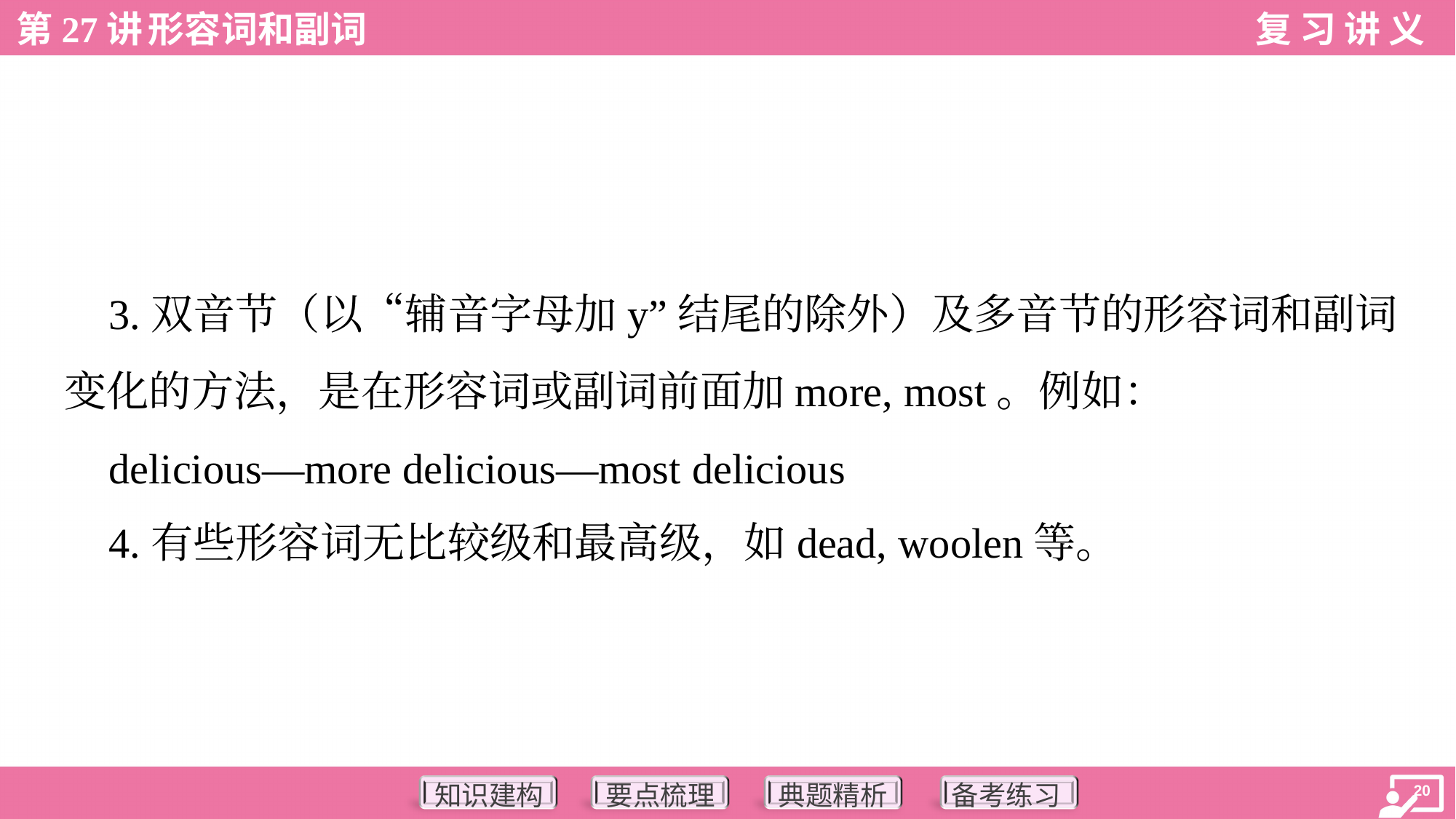

3.双音节（以“辅音字母加y”结尾的除外）及多音节的形容词和副词
变化的方法，是在形容词或副词前面加more, most。例如：
    delicious—more delicious—most delicious
    4.有些形容词无比较级和最高级，如dead, woolen等。